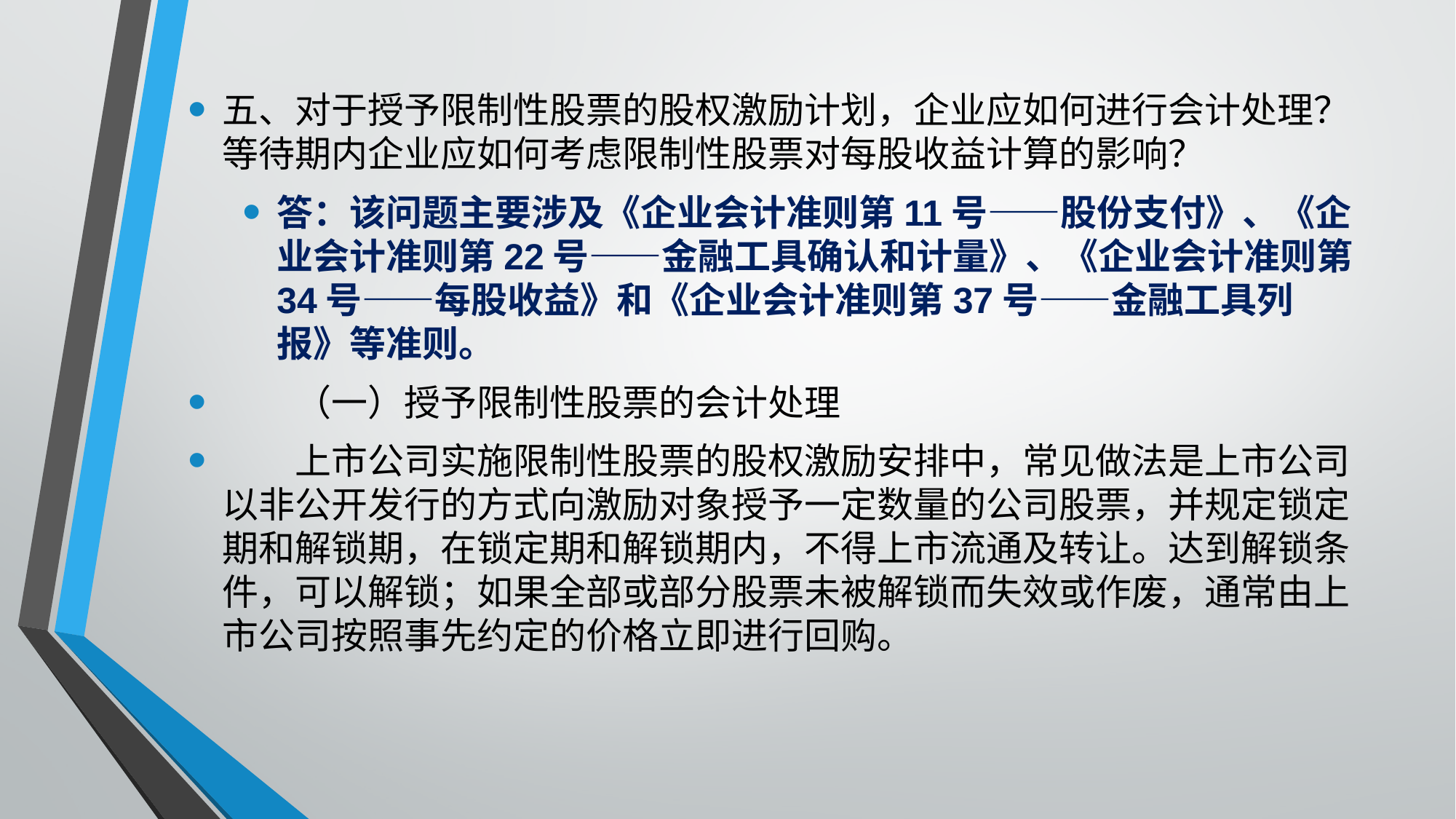

五、对于授予限制性股票的股权激励计划，企业应如何进行会计处理？等待期内企业应如何考虑限制性股票对每股收益计算的影响？
答：该问题主要涉及《企业会计准则第11号——股份支付》、《企业会计准则第22号——金融工具确认和计量》、《企业会计准则第34号——每股收益》和《企业会计准则第37号——金融工具列报》等准则。
　　（一）授予限制性股票的会计处理
　　上市公司实施限制性股票的股权激励安排中，常见做法是上市公司以非公开发行的方式向激励对象授予一定数量的公司股票，并规定锁定期和解锁期，在锁定期和解锁期内，不得上市流通及转让。达到解锁条件，可以解锁；如果全部或部分股票未被解锁而失效或作废，通常由上市公司按照事先约定的价格立即进行回购。